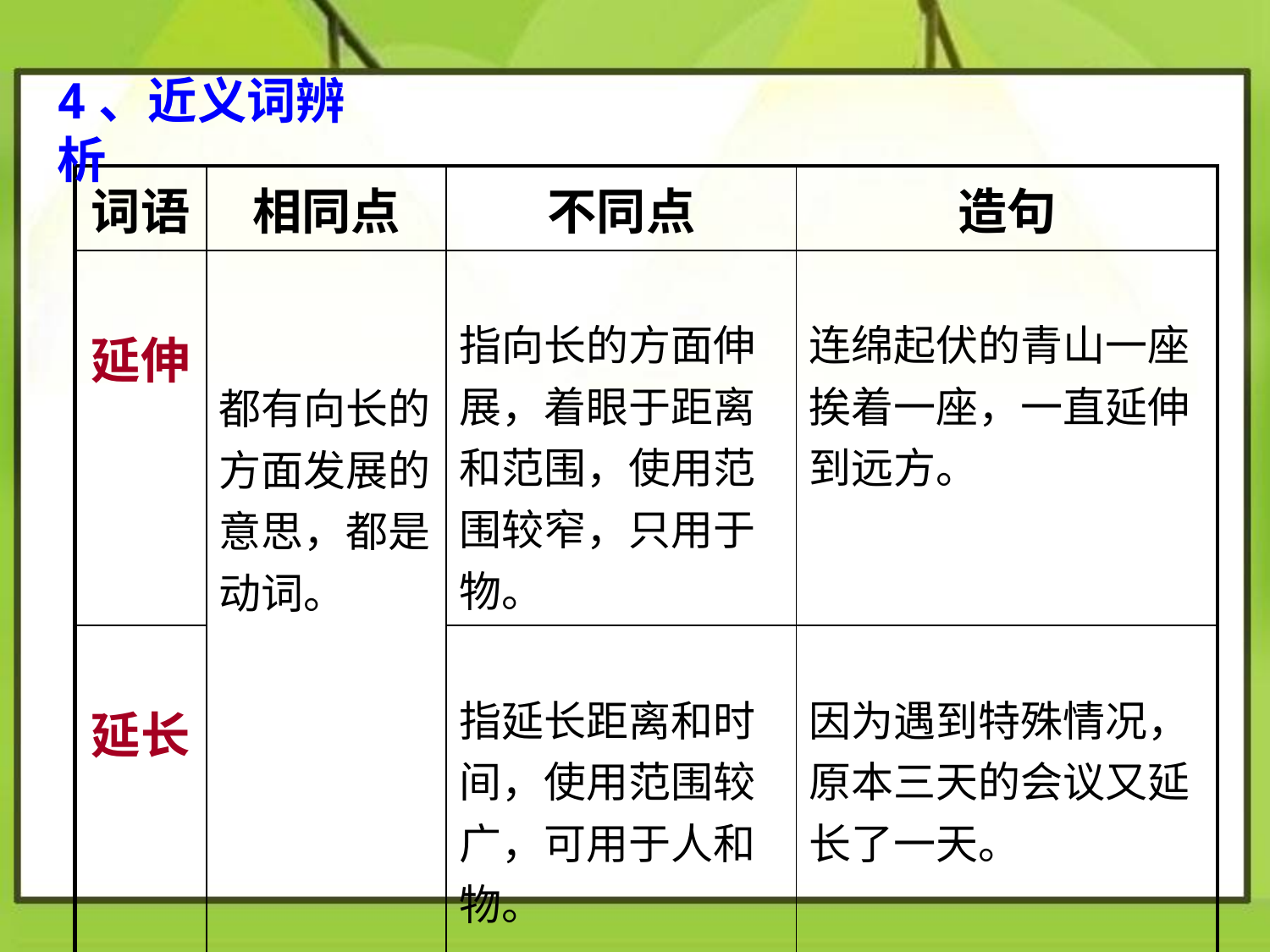

4、近义词辨析
| 词语 | 相同点 | 不同点 | 造句 |
| --- | --- | --- | --- |
| 延伸 | 都有向长的方面发展的意思，都是动词。 | 指向长的方面伸展，着眼于距离和范围，使用范围较窄，只用于物。 | 连绵起伏的青山一座挨着一座，一直延伸到远方。 |
| 延长 |  | 指延长距离和时间，使用范围较广，可用于人和物。 | 因为遇到特殊情况，原本三天的会议又延长了一天。 |